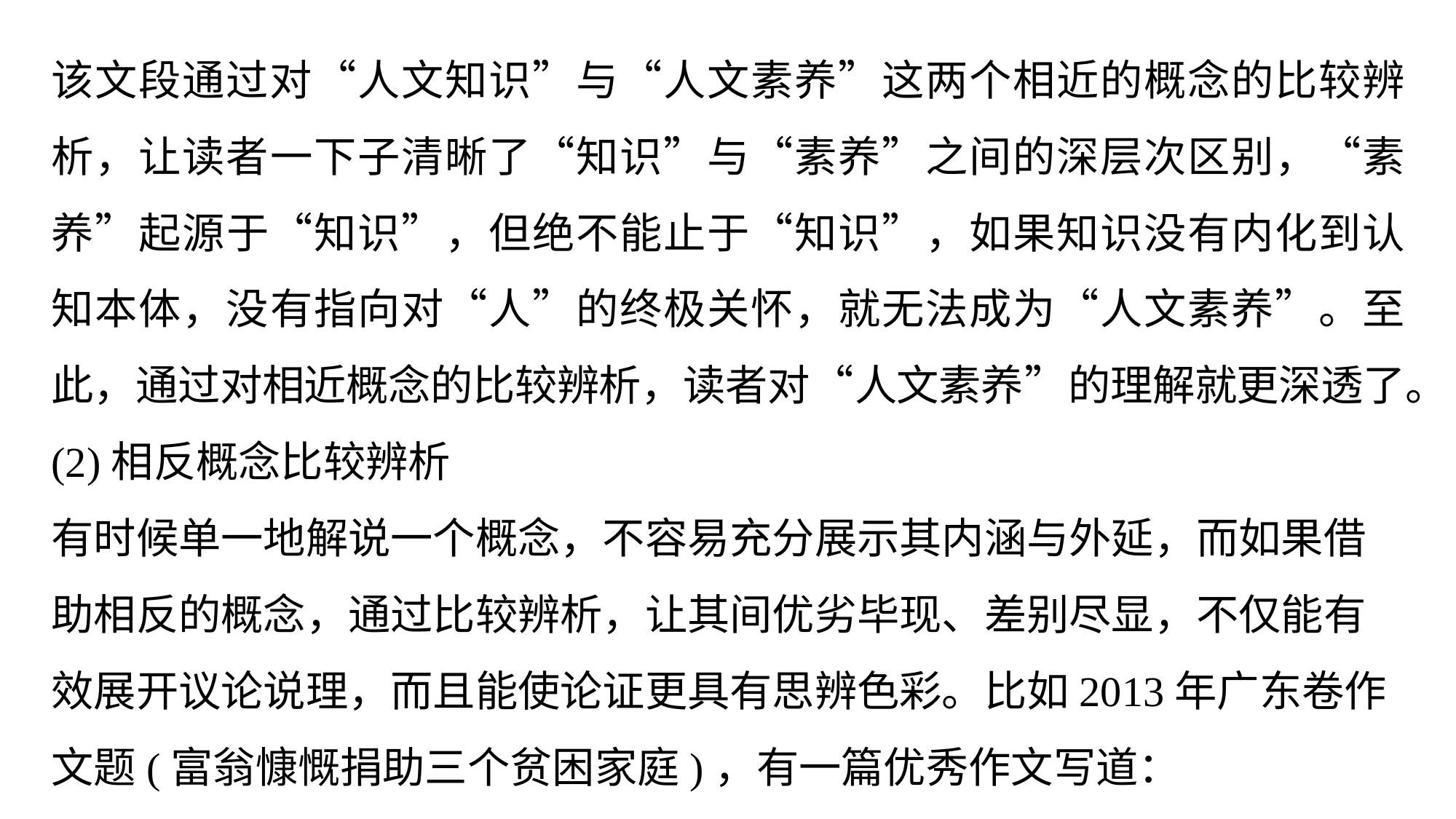

该文段通过对“人文知识”与“人文素养”这两个相近的概念的比较辨析，让读者一下子清晰了“知识”与“素养”之间的深层次区别，“素养”起源于“知识”，但绝不能止于“知识”，如果知识没有内化到认知本体，没有指向对“人”的终极关怀，就无法成为“人文素养”。至此，通过对相近概念的比较辨析，读者对“人文素养”的理解就更深透了。
(2)相反概念比较辨析
有时候单一地解说一个概念，不容易充分展示其内涵与外延，而如果借助相反的概念，通过比较辨析，让其间优劣毕现、差别尽显，不仅能有效展开议论说理，而且能使论证更具有思辨色彩。比如2013年广东卷作文题(富翁慷慨捐助三个贫困家庭)，有一篇优秀作文写道：